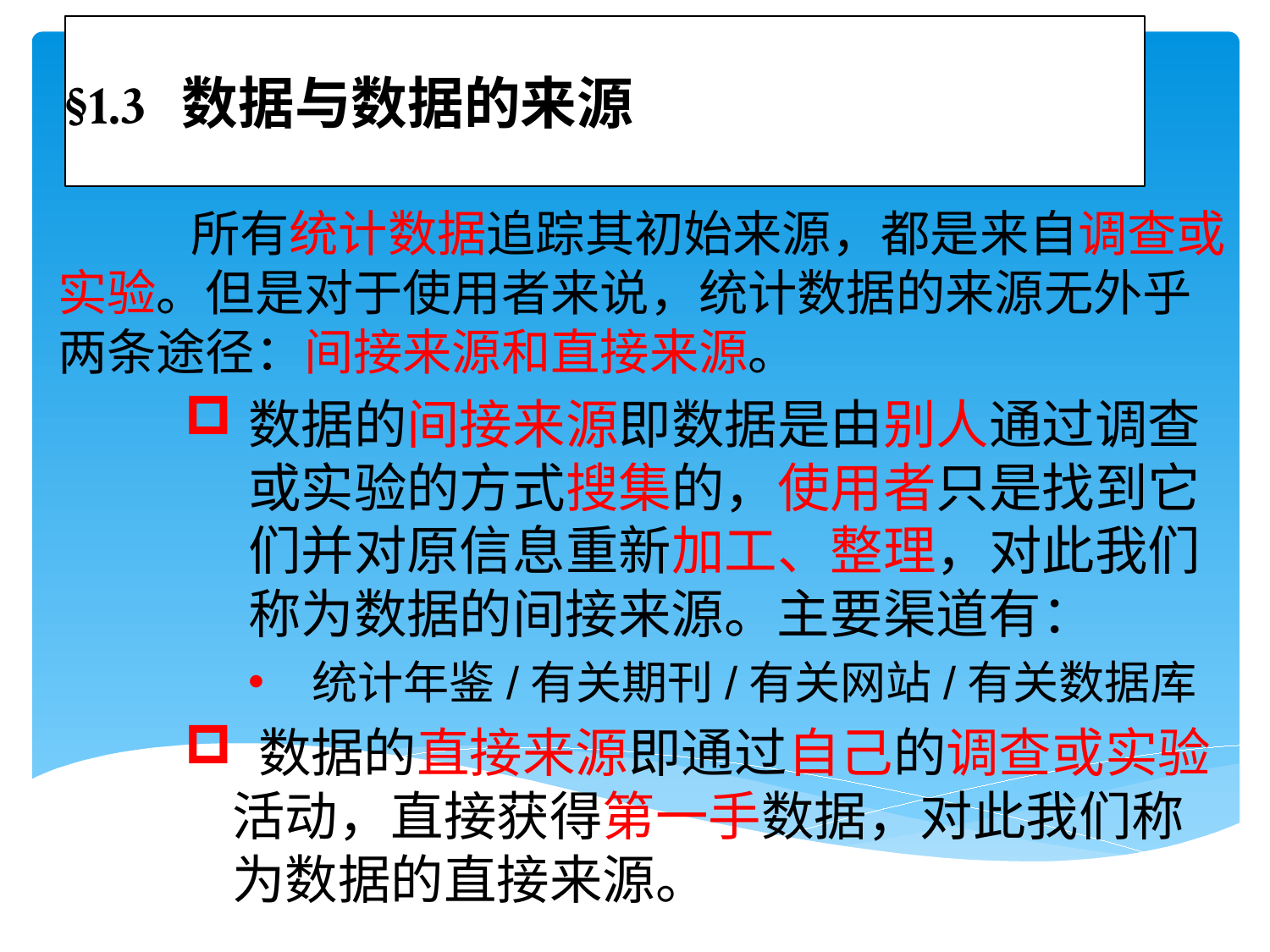

# §1.3  数据与数据的来源
           所有统计数据追踪其初始来源，都是来自调查或实验。但是对于使用者来说，统计数据的来源无外乎两条途径：间接来源和直接来源。
数据的间接来源即数据是由别人通过调查或实验的方式搜集的，使用者只是找到它们并对原信息重新加工、整理，对此我们称为数据的间接来源。主要渠道有：
统计年鉴/有关期刊/有关网站/有关数据库
 数据的直接来源即通过自己的调查或实验活动，直接获得第一手数据，对此我们称为数据的直接来源。